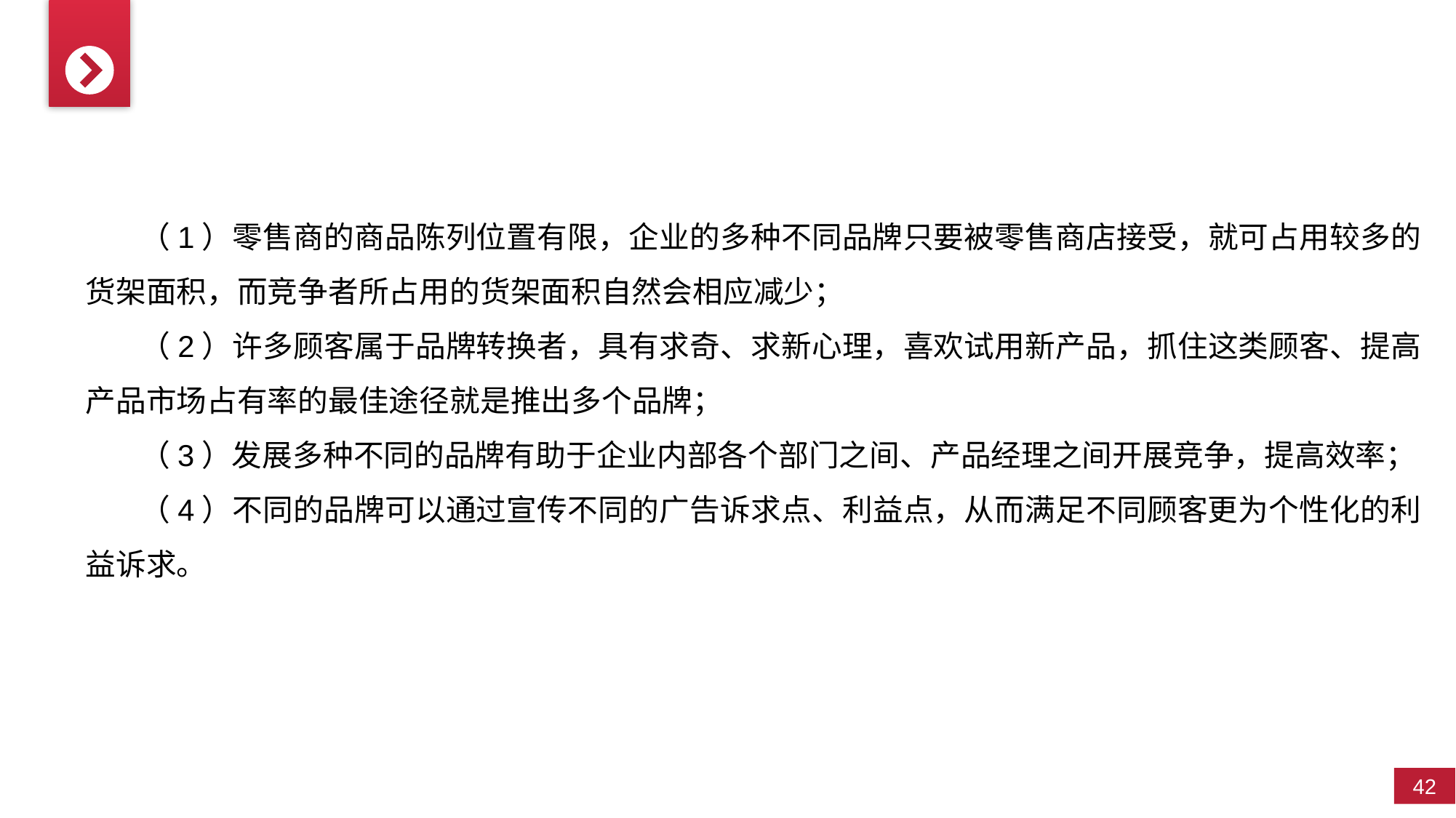

（1）零售商的商品陈列位置有限，企业的多种不同品牌只要被零售商店接受，就可占用较多的货架面积，而竞争者所占用的货架面积自然会相应减少；
（2）许多顾客属于品牌转换者，具有求奇、求新心理，喜欢试用新产品，抓住这类顾客、提高产品市场占有率的最佳途径就是推出多个品牌；
（3）发展多种不同的品牌有助于企业内部各个部门之间、产品经理之间开展竞争，提高效率；
（4）不同的品牌可以通过宣传不同的广告诉求点、利益点，从而满足不同顾客更为个性化的利益诉求。